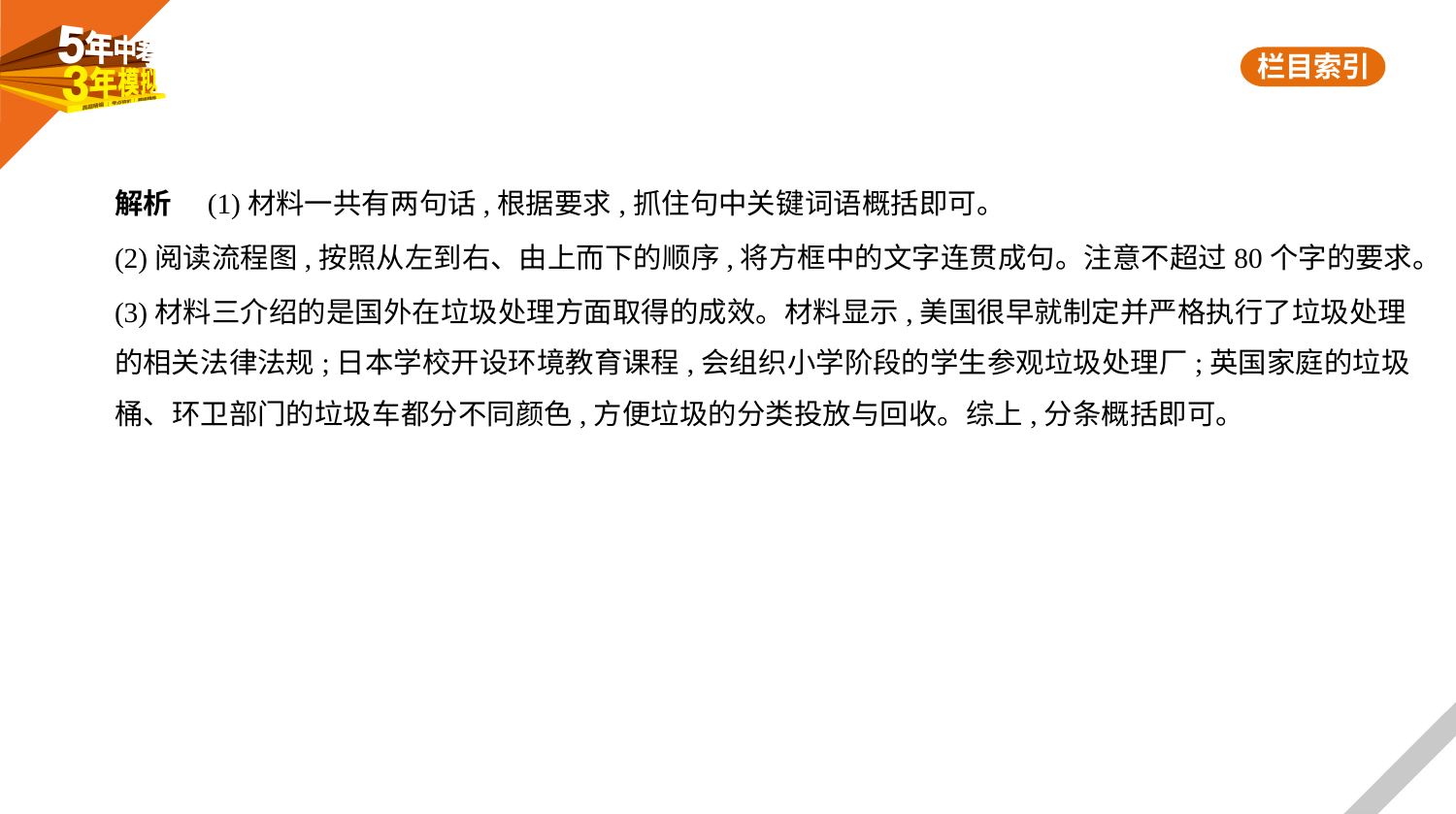

解析　(1)材料一共有两句话,根据要求,抓住句中关键词语概括即可。
(2)阅读流程图,按照从左到右、由上而下的顺序,将方框中的文字连贯成句。注意不超过80个字的要求。
(3)材料三介绍的是国外在垃圾处理方面取得的成效。材料显示,美国很早就制定并严格执行了垃圾处理
的相关法律法规;日本学校开设环境教育课程,会组织小学阶段的学生参观垃圾处理厂;英国家庭的垃圾
桶、环卫部门的垃圾车都分不同颜色,方便垃圾的分类投放与回收。综上,分条概括即可。